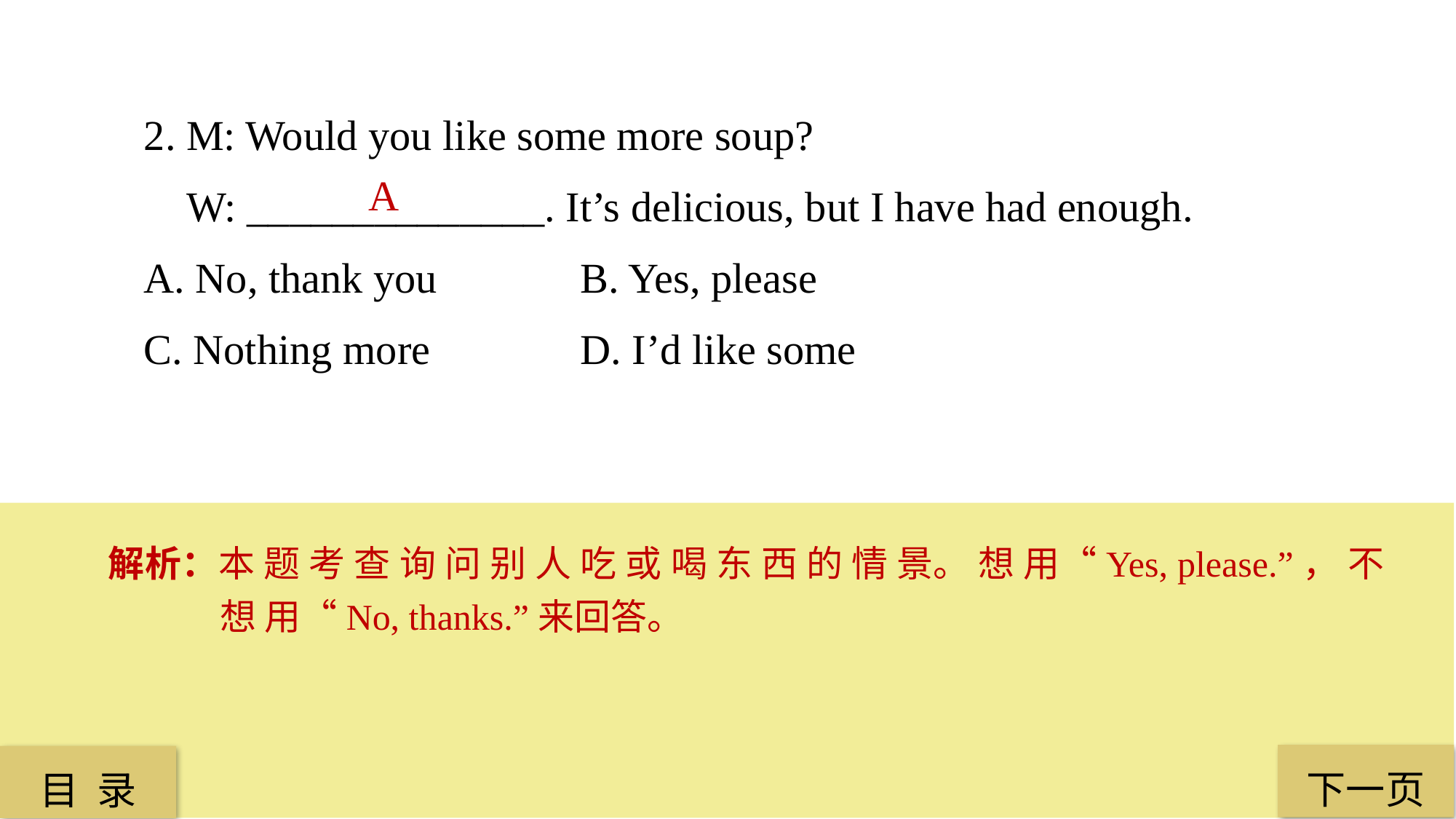

2. M: Would you like some more soup?
    W: ______________. It’s delicious, but I have had enough.
A. No, thank you 		B. Yes, please
C. Nothing more 		D. I’d like some
A
解析：本 题 考 查 询 问 别 人 吃 或 喝 东 西 的 情 景。 想 用“Yes, please.”， 不 想 用“No, thanks.”来回答。